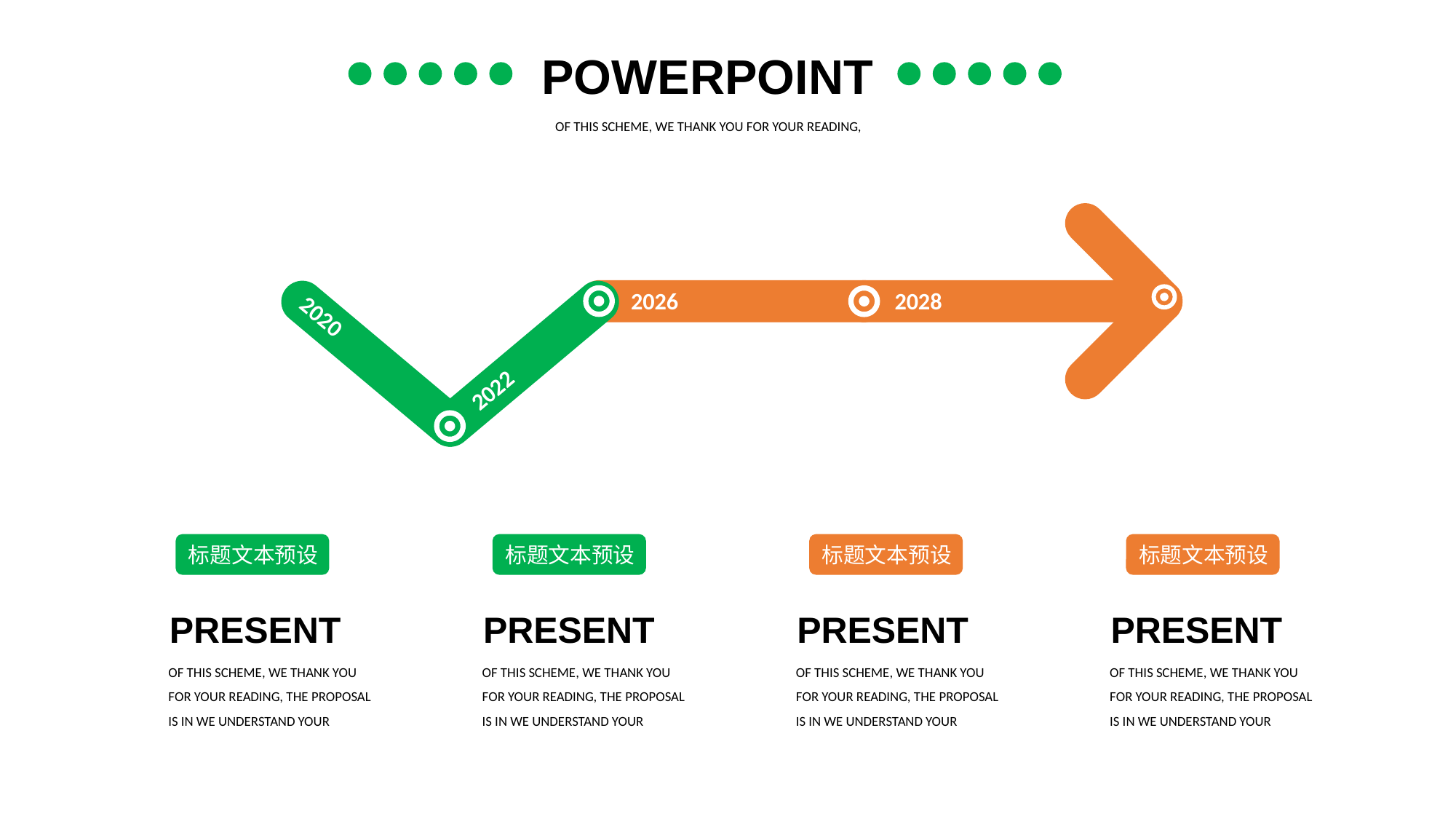

POWERPOINT

OF THIS SCHEME, WE THANK YOU FOR YOUR READING,

2026
2028
2020

2022

标题文本预设
标题文本预设
标题文本预设
标题文本预设
PRESENT
OF THIS SCHEME, WE THANK YOU FOR YOUR READING, THE PROPOSAL IS IN WE UNDERSTAND YOUR
PRESENT
OF THIS SCHEME, WE THANK YOU FOR YOUR READING, THE PROPOSAL IS IN WE UNDERSTAND YOUR
PRESENT
OF THIS SCHEME, WE THANK YOU FOR YOUR READING, THE PROPOSAL IS IN WE UNDERSTAND YOUR
PRESENT
OF THIS SCHEME, WE THANK YOU FOR YOUR READING, THE PROPOSAL IS IN WE UNDERSTAND YOUR